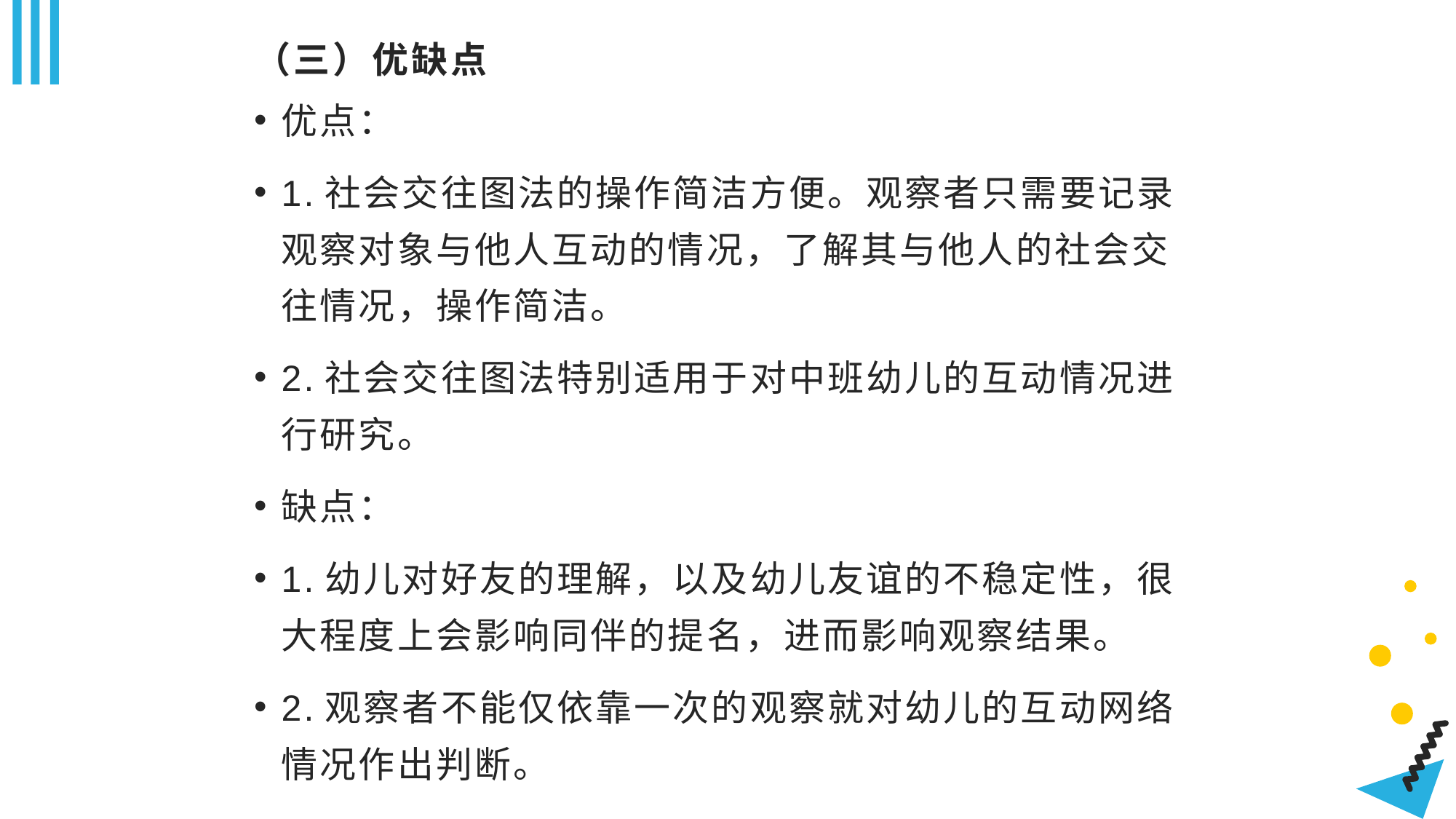

# （三）优缺点
优点：
1.社会交往图法的操作简洁方便。观察者只需要记录观察对象与他人互动的情况，了解其与他人的社会交往情况，操作简洁。
2.社会交往图法特别适用于对中班幼儿的互动情况进行研究。
缺点：
1.幼儿对好友的理解，以及幼儿友谊的不稳定性，很大程度上会影响同伴的提名，进而影响观察结果。
2.观察者不能仅依靠一次的观察就对幼儿的互动网络情况作出判断。